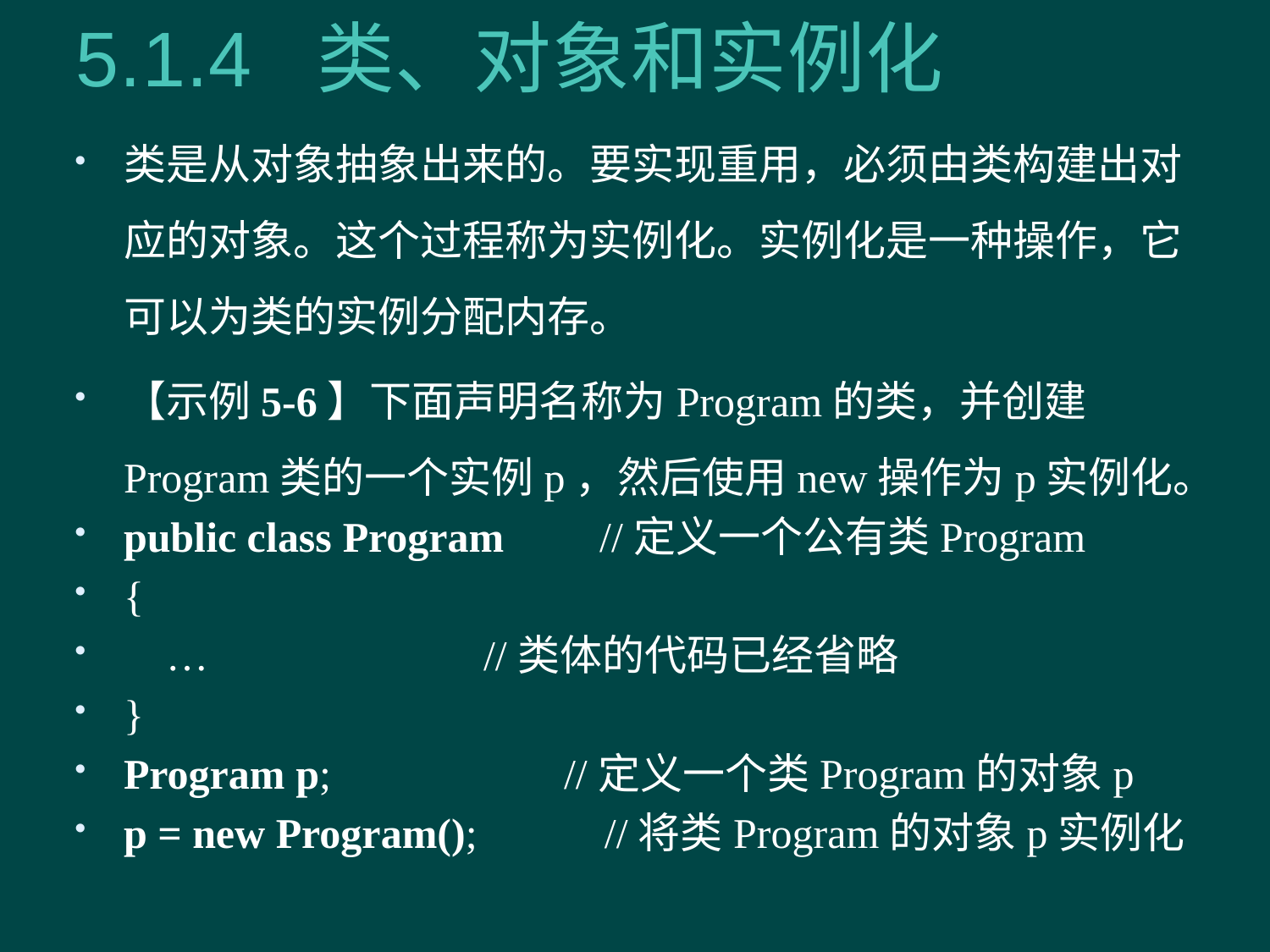

# 5.1.4  类、对象和实例化
类是从对象抽象出来的。要实现重用，必须由类构建出对应的对象。这个过程称为实例化。实例化是一种操作，它可以为类的实例分配内存。
【示例5-6】下面声明名称为Program的类，并创建Program类的一个实例p，然后使用new操作为p实例化。
public class Program         //定义一个公有类Program
{
    …                          //类体的代码已经省略
}
Program p;                      //定义一个类Program的对象p
p = new Program();            //将类Program的对象p实例化